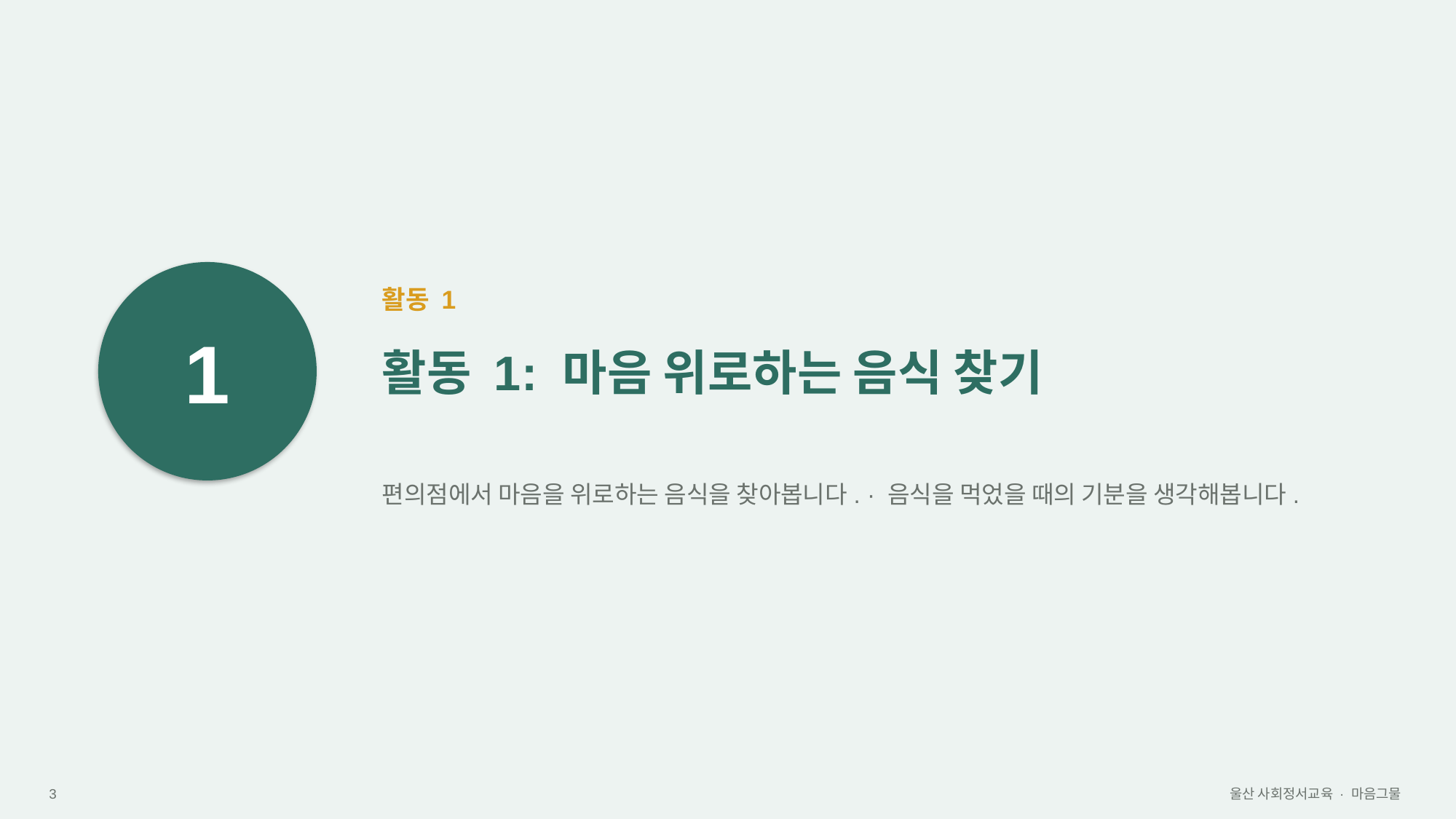

1
활동 1
활동 1: 마음 위로하는 음식 찾기
편의점에서 마음을 위로하는 음식을 찾아봅니다. · 음식을 먹었을 때의 기분을 생각해봅니다.
3
울산 사회정서교육 · 마음그물